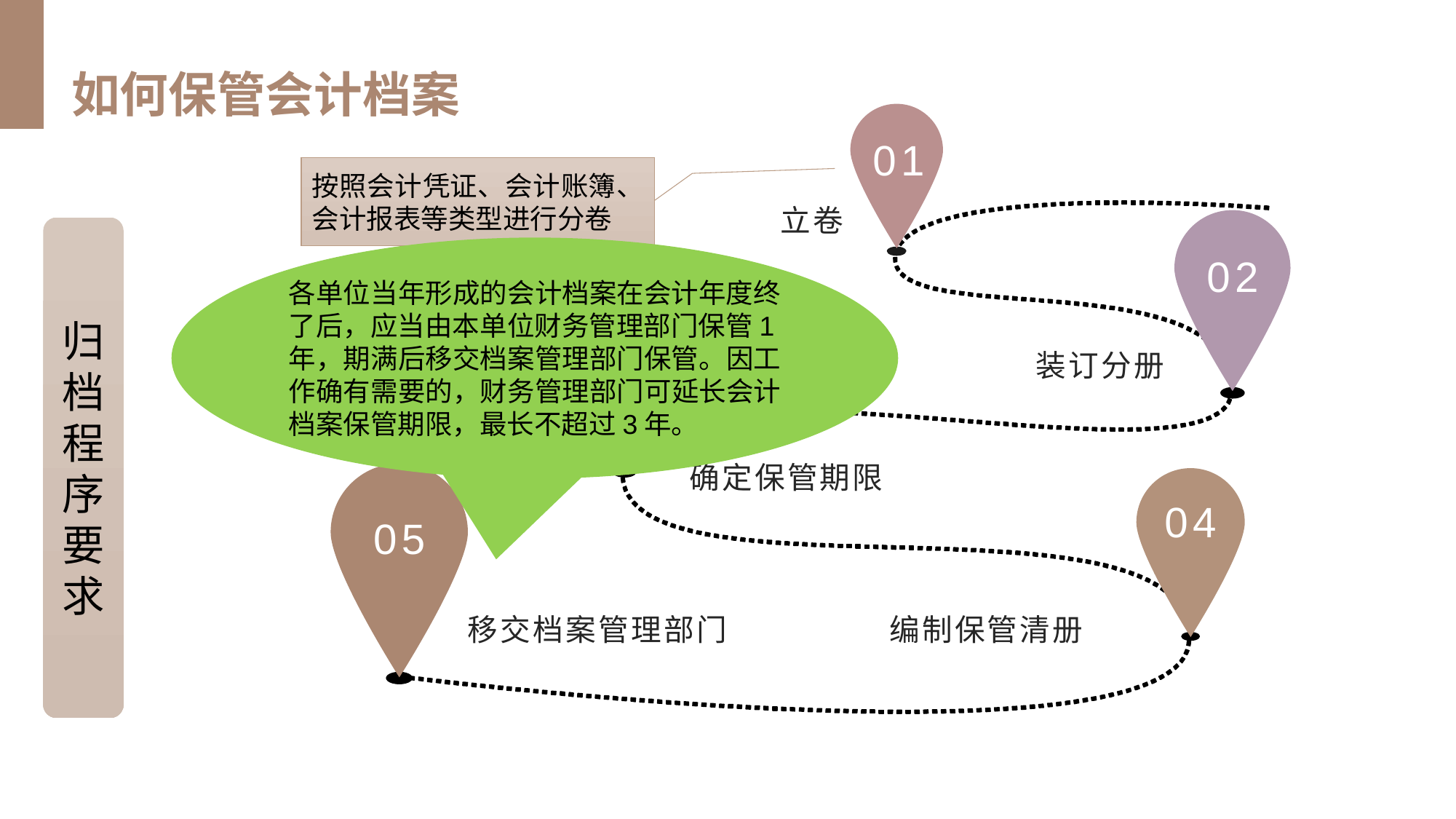

如何保管会计档案

01
按照会计凭证、会计账簿、会计报表等类型进行分卷
立卷

归档程序要求
各单位当年形成的会计档案在会计年度终了后，应当由本单位财务管理部门保管1年，期满后移交档案管理部门保管。因工作确有需要的，财务管理部门可延长会计档案保管期限，最长不超过3年。

02

03
装订分册

确定保管期限

04
05
编制保管清册
移交档案管理部门